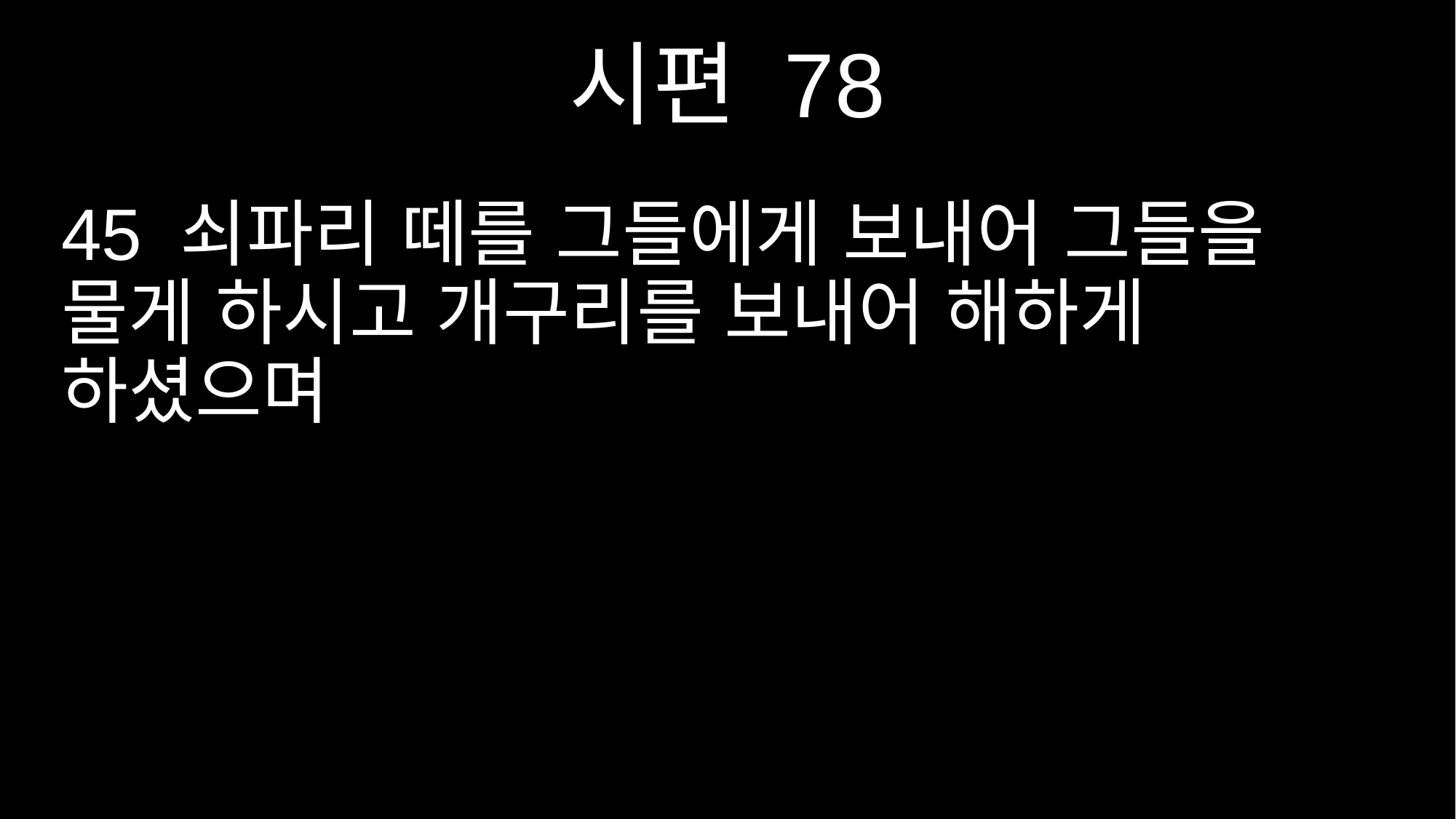

시편 78
45 쇠파리 떼를 그들에게 보내어 그들을 물게 하시고 개구리를 보내어 해하게 하셨으며